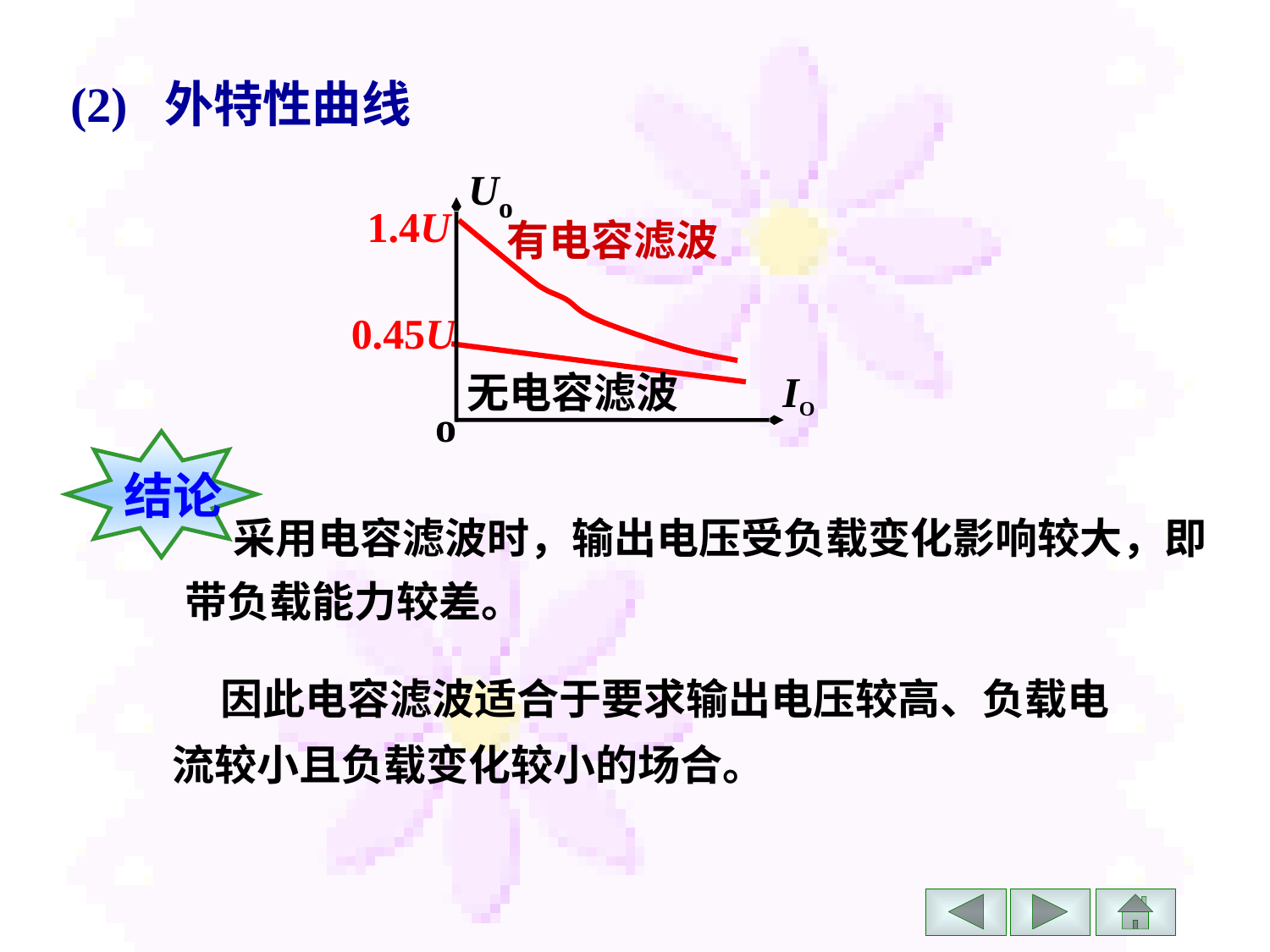

(2)  外特性曲线
  Uo

IO
o

1.4U
有电容滤波

0.45U

    无电容滤波
 结论
    采用电容滤波时，输出电压受负载变化影响较大，即带负载能力较差。
    因此电容滤波适合于要求输出电压较高、负载电流较小且负载变化较小的场合。